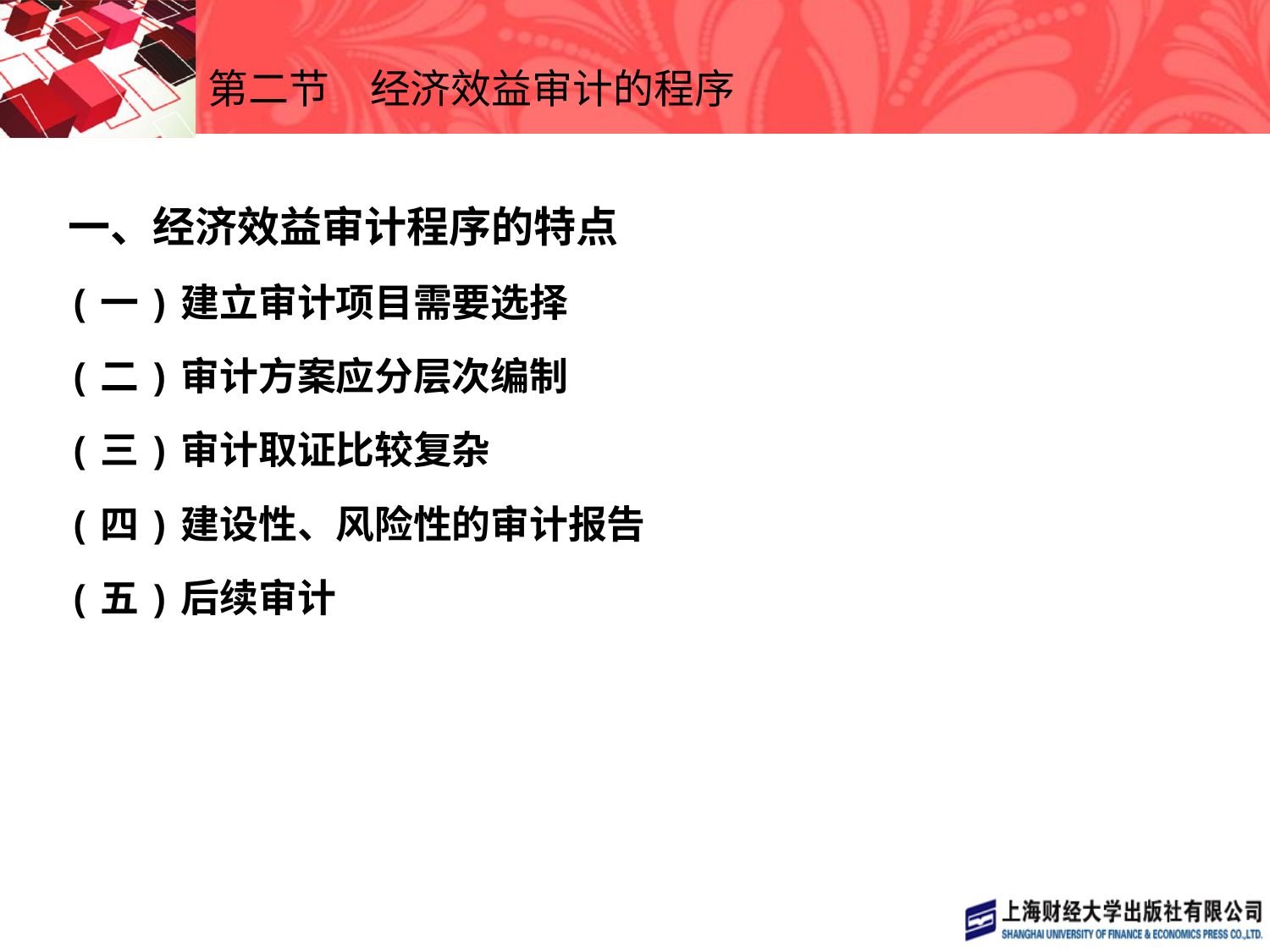

# 第二节　经济效益审计的程序
一、经济效益审计程序的特点
(一)建立审计项目需要选择
(二)审计方案应分层次编制
(三)审计取证比较复杂
(四)建设性、风险性的审计报告
(五)后续审计